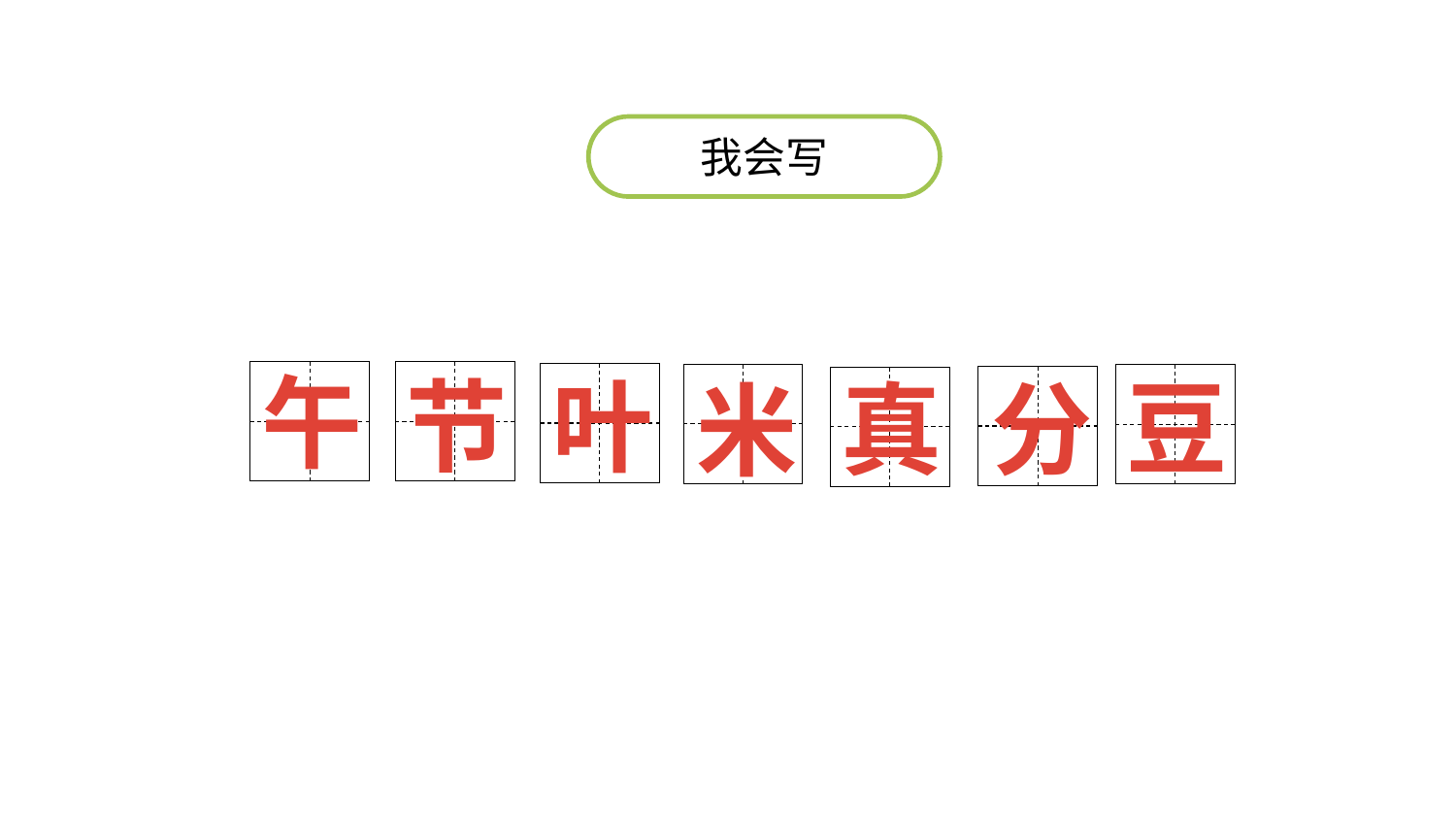

我会写
午
节
叶
豆

分
真
米